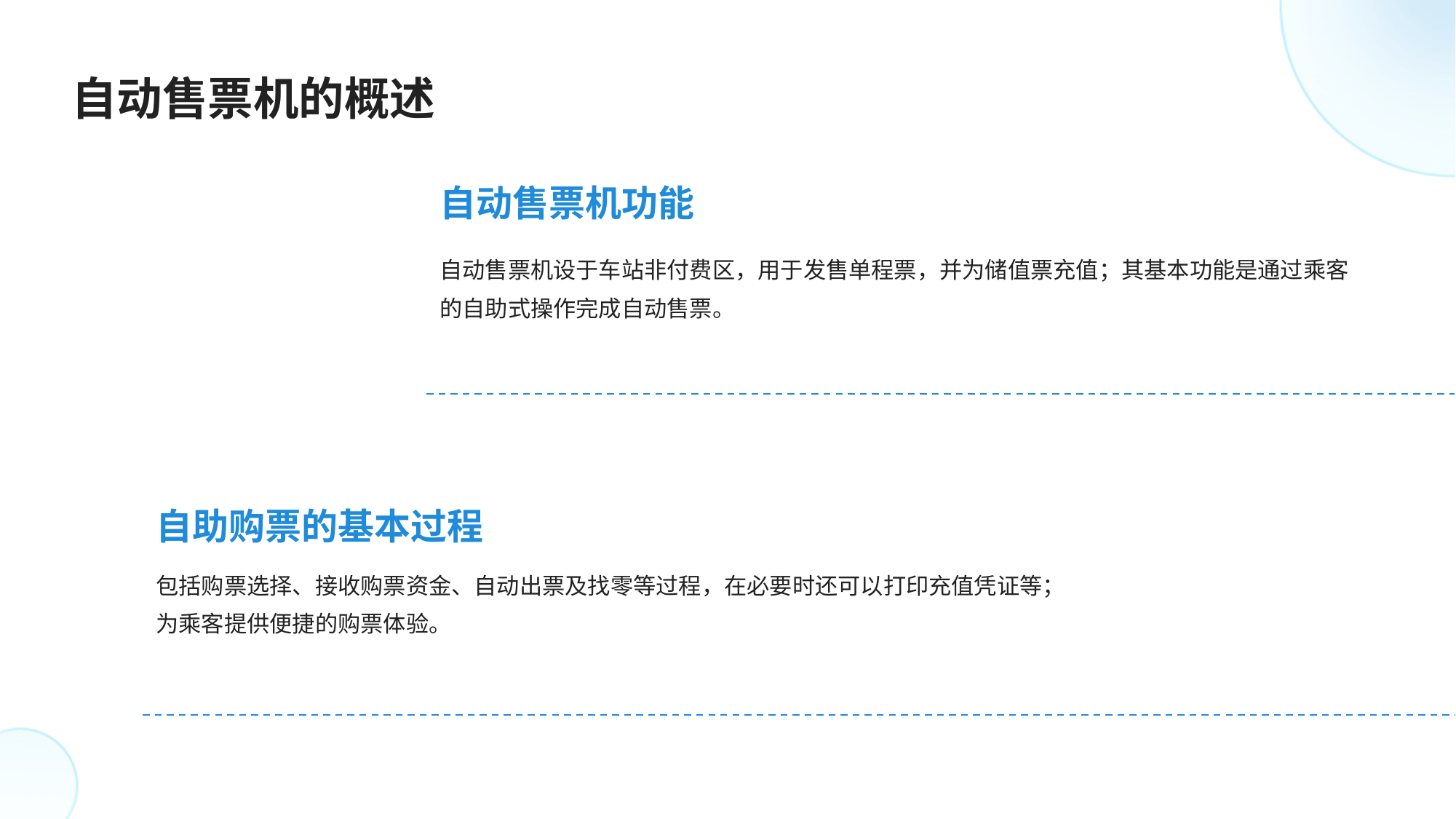

自动售票机的概述
自动售票机功能
自动售票机设于车站非付费区，用于发售单程票，并为储值票充值；其基本功能是通过乘客的自助式操作完成自动售票。
自助购票的基本过程
包括购票选择、接收购票资金、自动出票及找零等过程，在必要时还可以打印充值凭证等；为乘客提供便捷的购票体验。